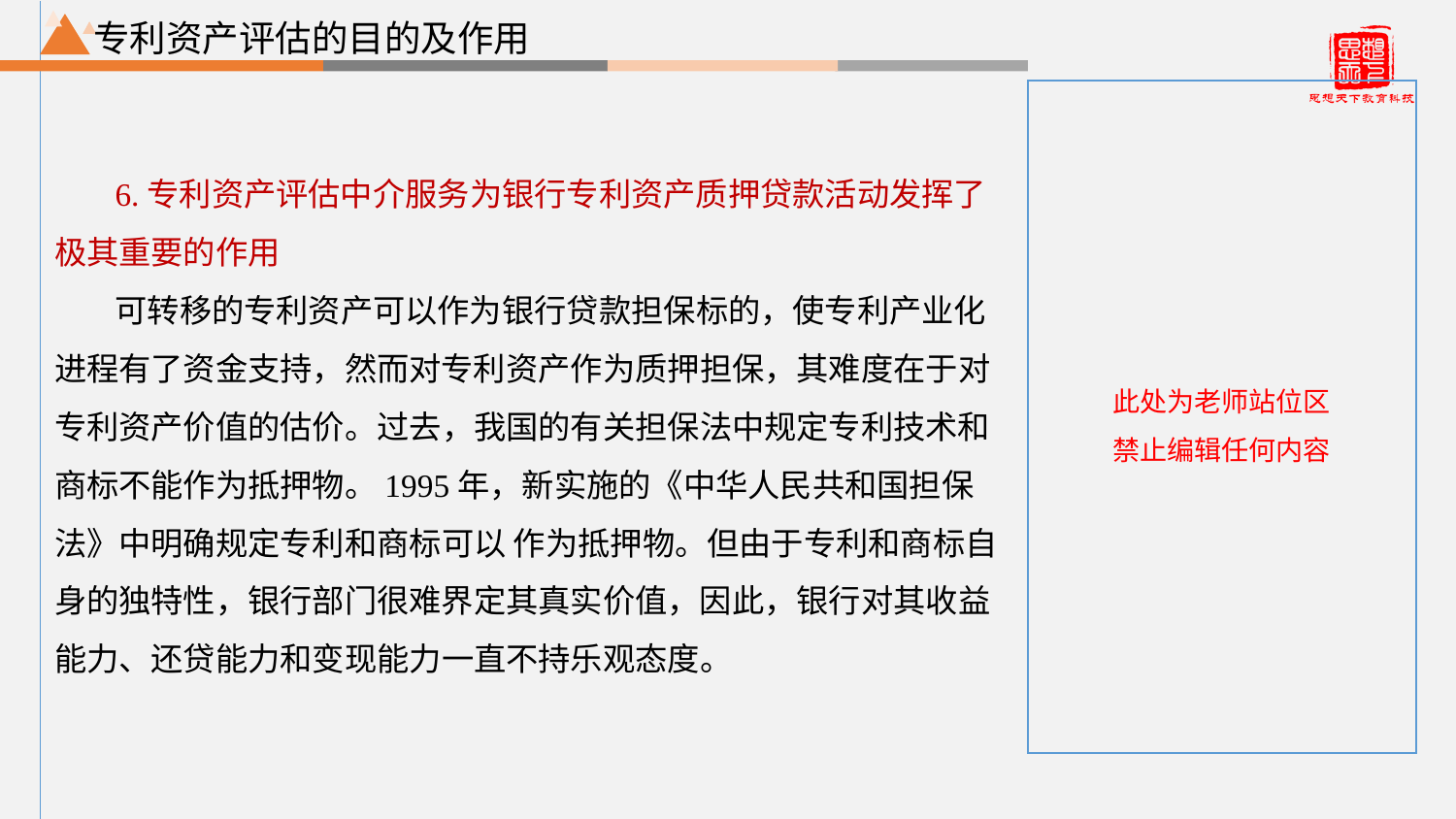

专利资产评估的目的及作用
6.专利资产评估中介服务为银行专利资产质押贷款活动发挥了 极其重要的作用
可转移的专利资产可以作为银行贷款担保标的，使专利产业化进程有了资金支持，然而对专利资产作为质押担保，其难度在于对专利资产价值的估价。过去，我国的有关担保法中规定专利技术和商标不能作为抵押物。1995年，新实施的《中华人民共和国担保法》中明确规定专利和商标可以 作为抵押物。但由于专利和商标自身的独特性，银行部门很难界定其真实价值，因此，银行对其收益能力、还贷能力和变现能力一直不持乐观态度。
120